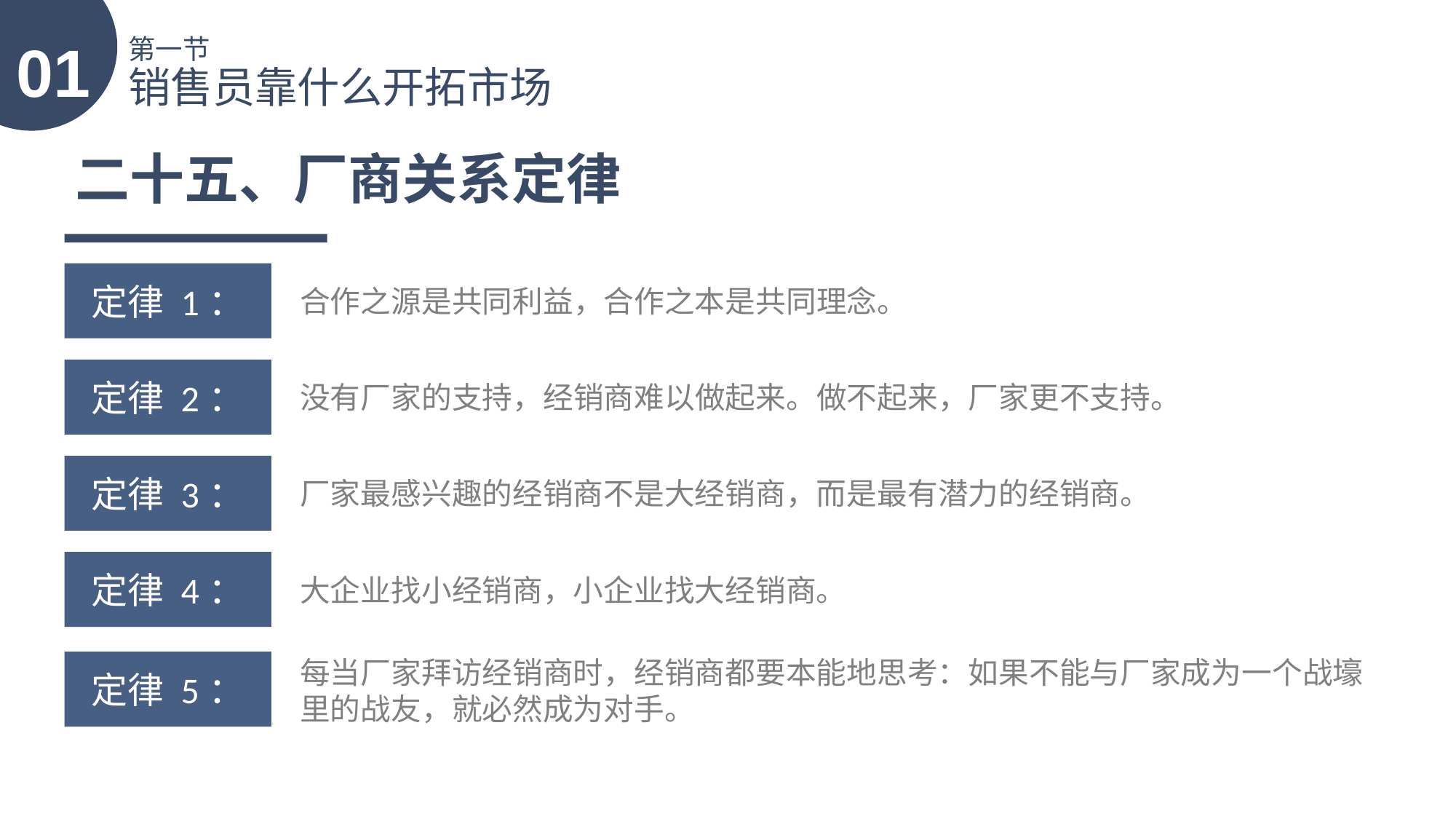

01
第一节
销售员靠什么开拓市场
二十五、厂商关系定律

定律 1：
合作之源是共同利益，合作之本是共同理念。
定律 2：
没有厂家的支持，经销商难以做起来。做不起来，厂家更不支持。
定律 3：
厂家最感兴趣的经销商不是大经销商，而是最有潜力的经销商。
定律 4：
大企业找小经销商，小企业找大经销商。
每当厂家拜访经销商时，经销商都要本能地思考：如果不能与厂家成为一个战壕里的战友，就必然成为对手。
定律 5：